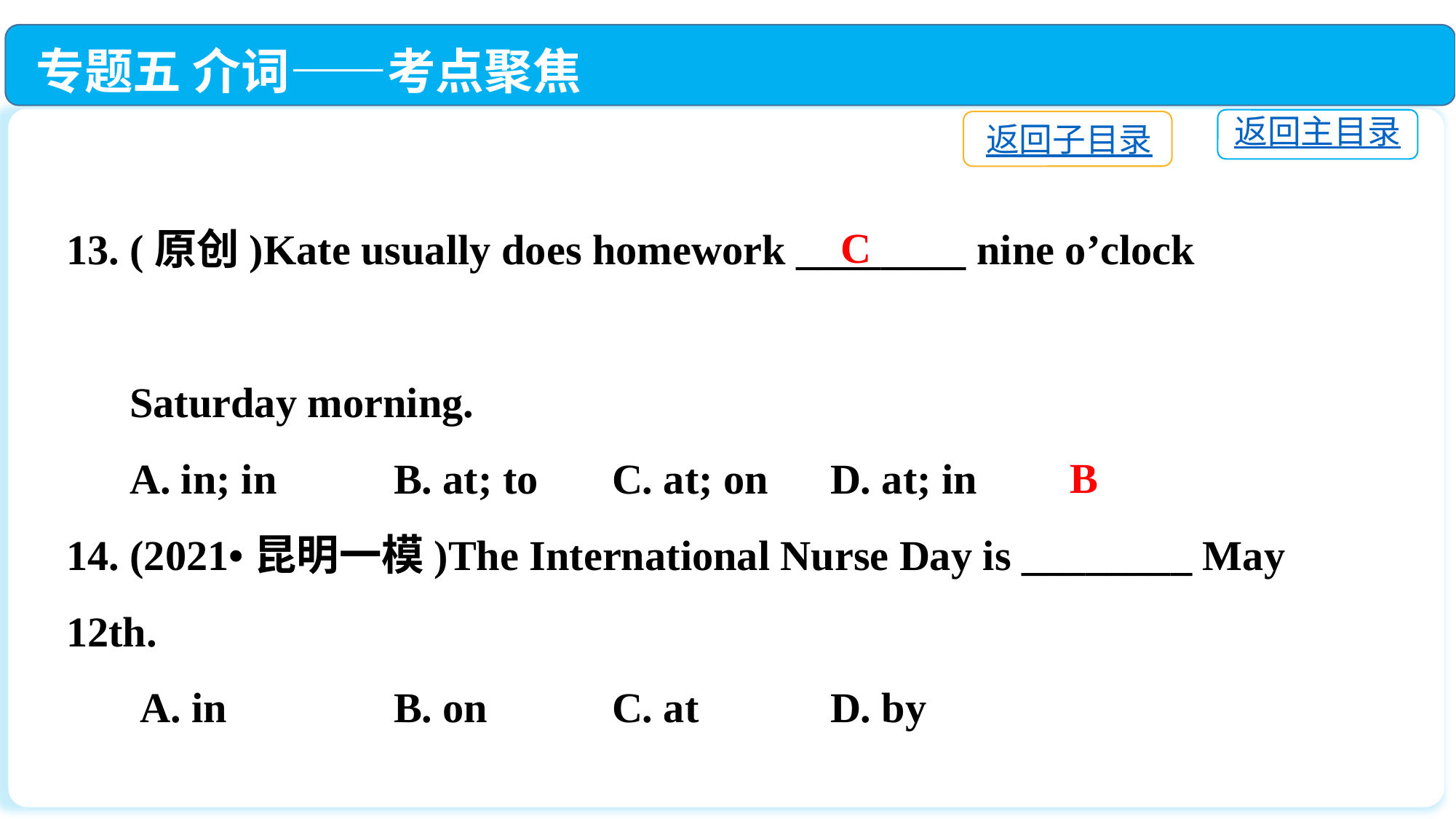

专题五 介词——考点聚焦

返回主目录

返回子目录
13. (原创)Kate usually does homework ________ nine o’clock
      Saturday morning.
      A. in; in		B. at; to	C. at; on	D. at; in
14. (2021•昆明一模)The International Nurse Day is ________ May 12th.
       A. in		B. on		C. at		D. by

C
B